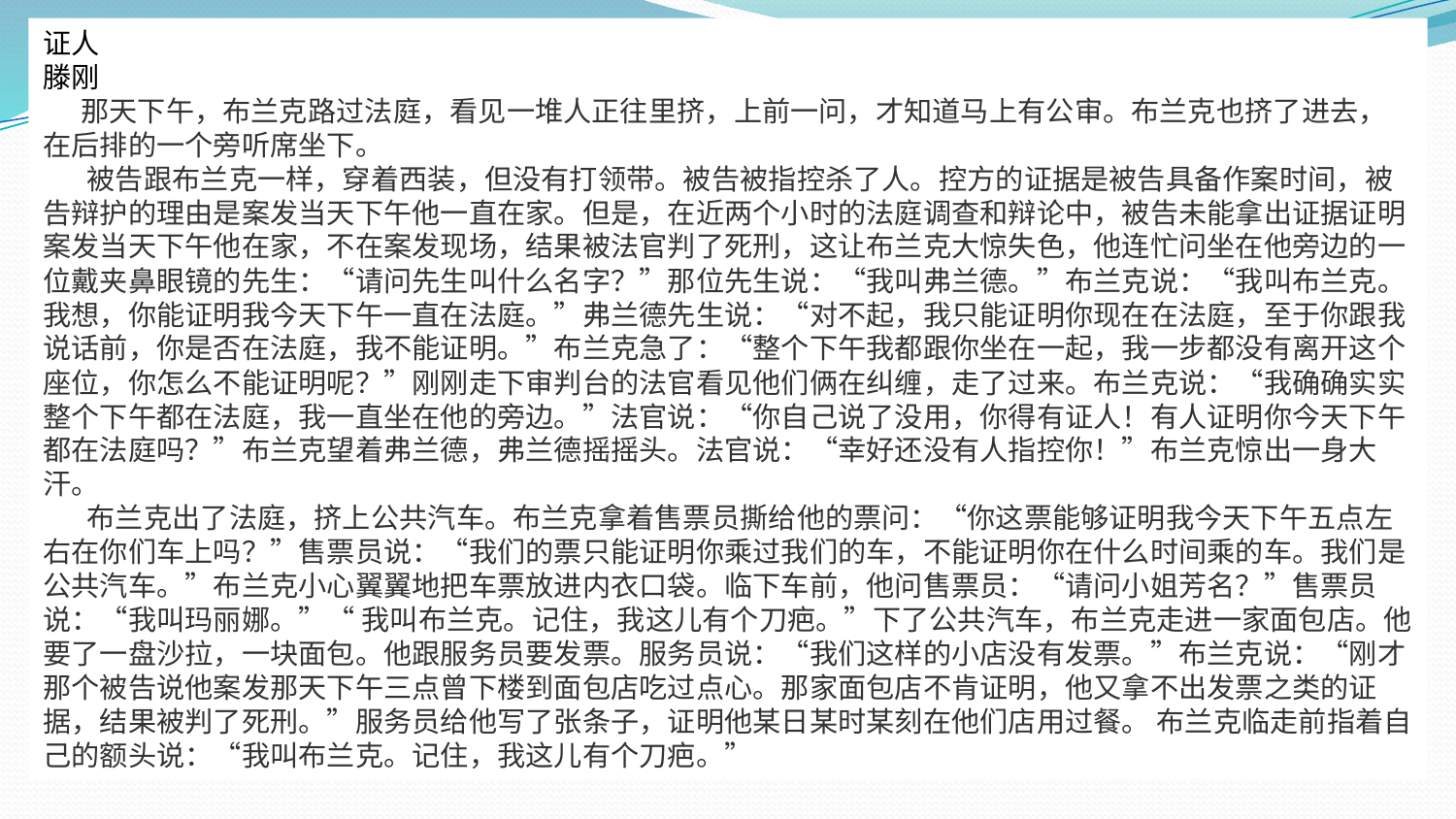

证人
滕刚
      那天下午，布兰克路过法庭，看见一堆人正往里挤，上前一问，才知道马上有公审。布兰克也挤了进去，在后排的一个旁听席坐下。
       被告跟布兰克一样，穿着西装，但没有打领带。被告被指控杀了人。控方的证据是被告具备作案时间，被告辩护的理由是案发当天下午他一直在家。但是，在近两个小时的法庭调查和辩论中，被告未能拿出证据证明案发当天下午他在家，不在案发现场，结果被法官判了死刑，这让布兰克大惊失色，他连忙问坐在他旁边的一位戴夹鼻眼镜的先生：“请问先生叫什么名字？”那位先生说：“我叫弗兰德。”布兰克说：“我叫布兰克。我想，你能证明我今天下午一直在法庭。”弗兰德先生说：“对不起，我只能证明你现在在法庭，至于你跟我说话前，你是否在法庭，我不能证明。”布兰克急了：“整个下午我都跟你坐在一起，我一步都没有离开这个座位，你怎么不能证明呢？”刚刚走下审判台的法官看见他们俩在纠缠，走了过来。布兰克说：“我确确实实整个下午都在法庭，我一直坐在他的旁边。”法官说：“你自己说了没用，你得有证人！有人证明你今天下午都在法庭吗？”布兰克望着弗兰德，弗兰德摇摇头。法官说：“幸好还没有人指控你！”布兰克惊出一身大汗。
       布兰克出了法庭，挤上公共汽车。布兰克拿着售票员撕给他的票问：“你这票能够证明我今天下午五点左右在你们车上吗？”售票员说：“我们的票只能证明你乘过我们的车，不能证明你在什么时间乘的车。我们是公共汽车。”布兰克小心翼翼地把车票放进内衣口袋。临下车前，他问售票员：“请问小姐芳名？”售票员说：“我叫玛丽娜。”“ 我叫布兰克。记住，我这儿有个刀疤。”下了公共汽车，布兰克走进一家面包店。他要了一盘沙拉，一块面包。他跟服务员要发票。服务员说：“我们这样的小店没有发票。”布兰克说：“刚才那个被告说他案发那天下午三点曾下楼到面包店吃过点心。那家面包店不肯证明，他又拿不出发票之类的证据，结果被判了死刑。”服务员给他写了张条子，证明他某日某时某刻在他们店用过餐。 布兰克临走前指着自己的额头说：“我叫布兰克。记住，我这儿有个刀疤。”